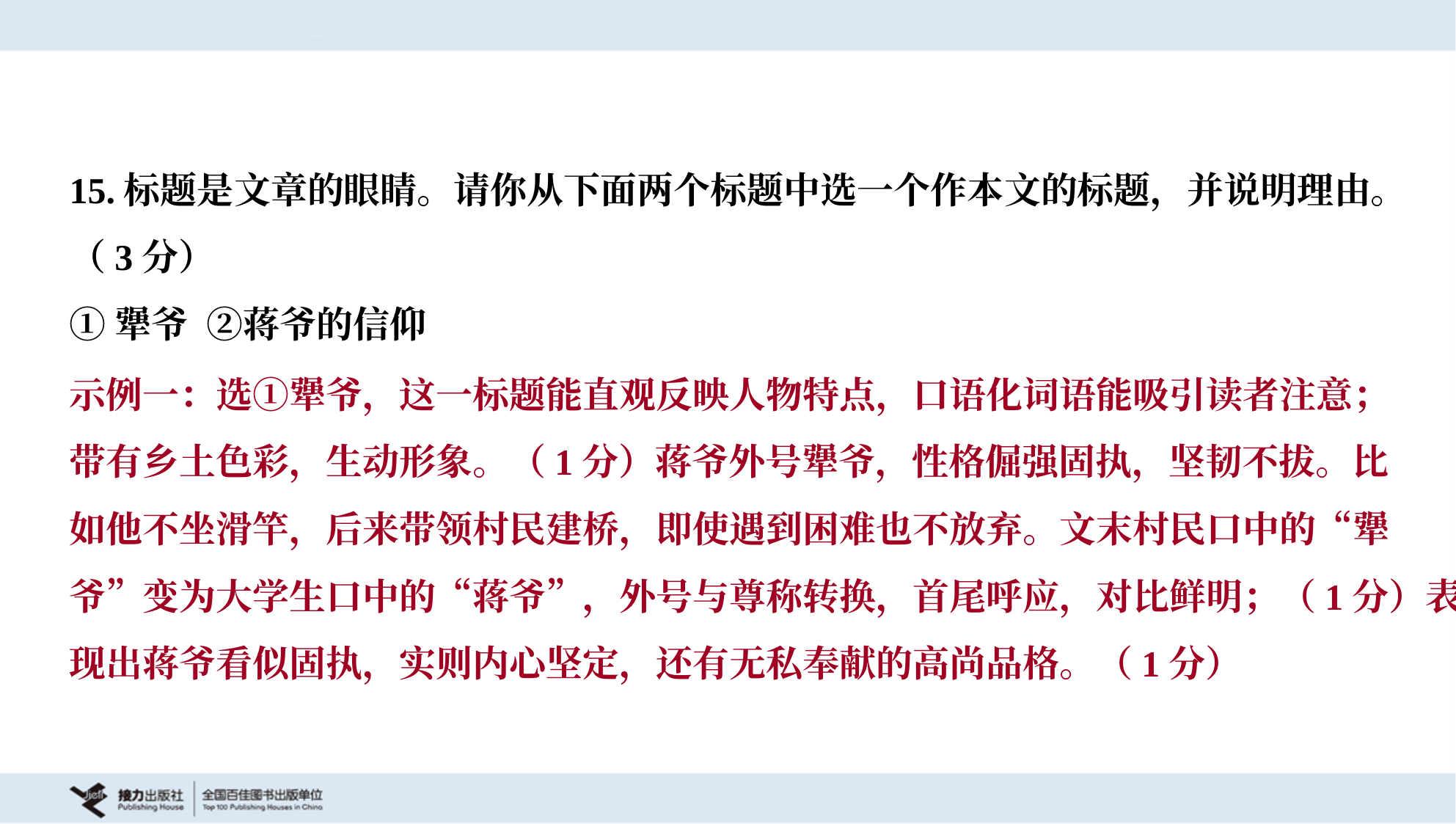

15.标题是文章的眼睛。请你从下面两个标题中选一个作本文的标题，并说明理由。
（3分）
①犟爷  ②蒋爷的信仰
示例一：选①犟爷，这一标题能直观反映人物特点，口语化词语能吸引读者注意；
带有乡土色彩，生动形象。（1分）蒋爷外号犟爷，性格倔强固执，坚韧不拔。比
如他不坐滑竿，后来带领村民建桥，即使遇到困难也不放弃。文末村民口中的“犟
爷”变为大学生口中的“蒋爷”，外号与尊称转换，首尾呼应，对比鲜明；（1分）表
现出蒋爷看似固执，实则内心坚定，还有无私奉献的高尚品格。（1分）